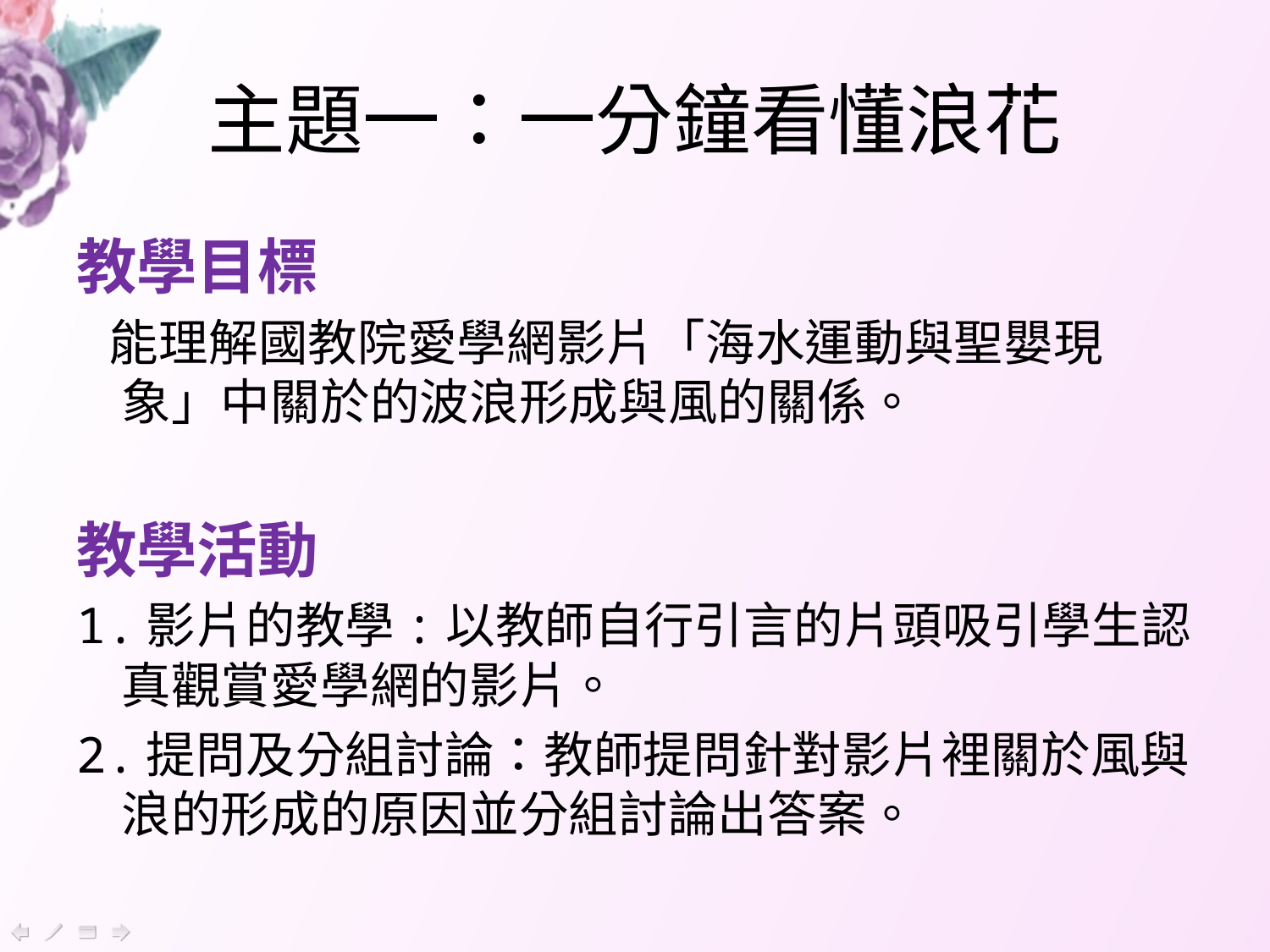

# 主題一：一分鐘看懂浪花
教學目標
  能理解國教院愛學網影片「海水運動與聖嬰現象」中關於的波浪形成與風的關係。

教學活動
1.影片的教學:以教師自行引言的片頭吸引學生認真觀賞愛學網的影片。
2.提問及分組討論：教師提問針對影片裡關於風與浪的形成的原因並分組討論出答案。